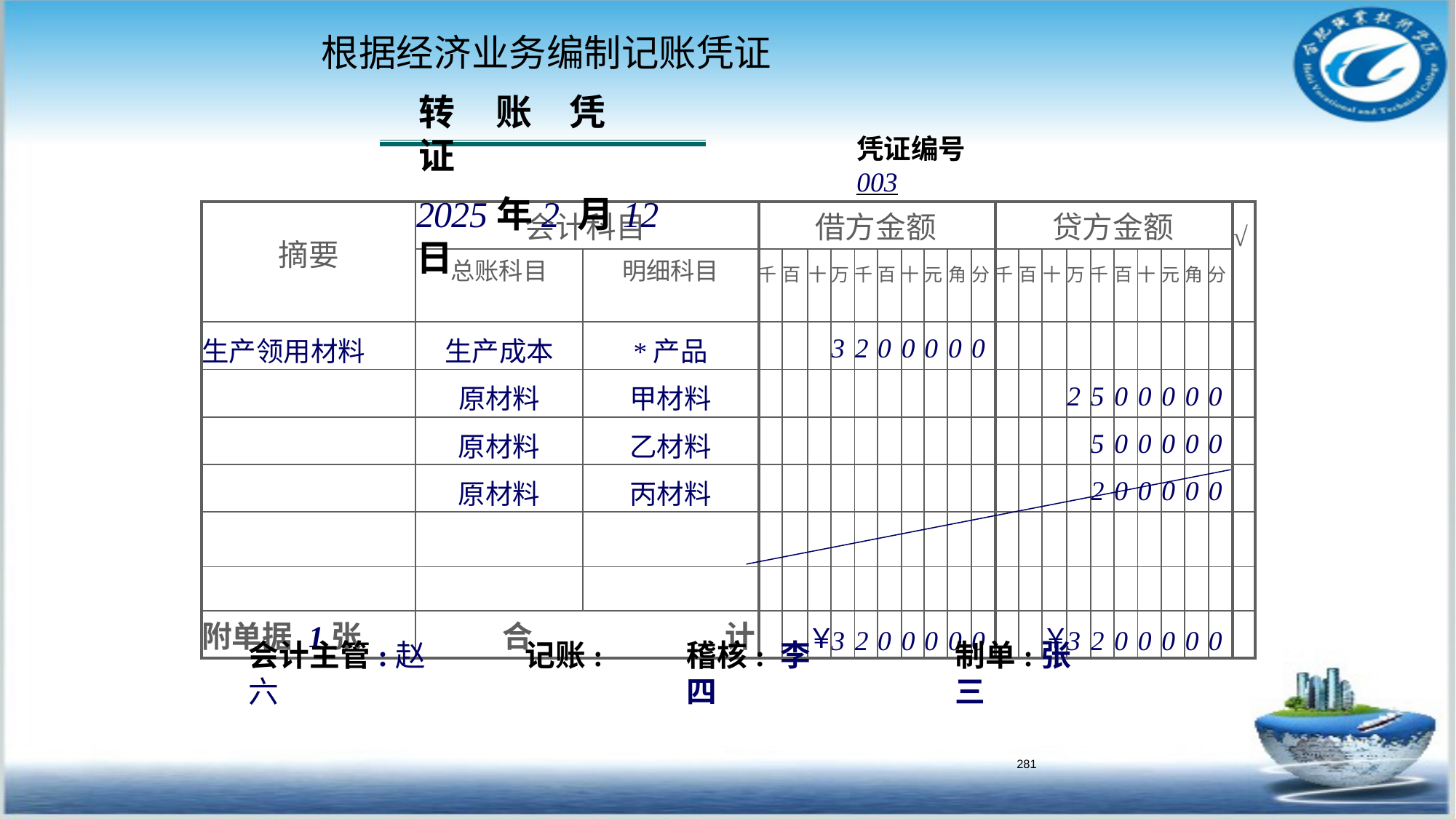

# 根据经济业务编制记账凭证
转	账	凭	证
2025年2 月12日
凭证编号 003

| 摘要 | 会计科目 |  | 借方金额 |  |  |  |  |  |  |  |  |  | 贷方金额 |  |  |  |  |  |  |  |  |  | √ |
| --- | --- | --- | --- | --- | --- | --- | --- | --- | --- | --- | --- | --- | --- | --- | --- | --- | --- | --- | --- | --- | --- | --- | --- |
|  | 总账科目 | 明细科目 | 千 | 百 | 十 | 万 | 千 | 百 | 十 | 元 | 角 | 分 | 千 | 百 | 十 | 万 | 千 | 百 | 十 | 元 | 角 | 分 |  |
| 生产领用材料 | 生产成本 | \*产品 |  |  |  | 3 | 2 | 0 | 0 | 0 | 0 | 0 |  |  |  |  |  |  |  |  |  |  |  |
|  | 原材料 | 甲材料 |  |  |  |  |  |  |  |  |  |  |  |  |  | 2 | 5 | 0 | 0 | 0 | 0 | 0 |  |
|  | 原材料 | 乙材料 |  |  |  |  |  |  |  |  |  |  |  |  |  |  | 5 | 0 | 0 | 0 | 0 | 0 |  |
|  | 原材料 | 丙材料 |  |  |  |  |  |  |  |  |  |  |  |  |  |  | 2 | 0 | 0 | 0 | 0 | 0 |  |
|  |  |  |  |  |  |  |  |  |  |  |  |  |  |  |  |  |  |  |  |  |  |  |  |
|  |  |  |  |  |  |  |  |  |  |  |  |  |  |  |  |  |  |  |  |  |  |  |  |
| 附单据 1 张 | 合 计 |  |  |  | ￥ | 3 | 2 | 0 | 0 | 0 | 0 | 0 |  |  | ￥ | 3 | 2 | 0 | 0 | 0 | 0 | 0 |  |

会计主管:赵六
记账:
稽核: 李四
制单:张三
281